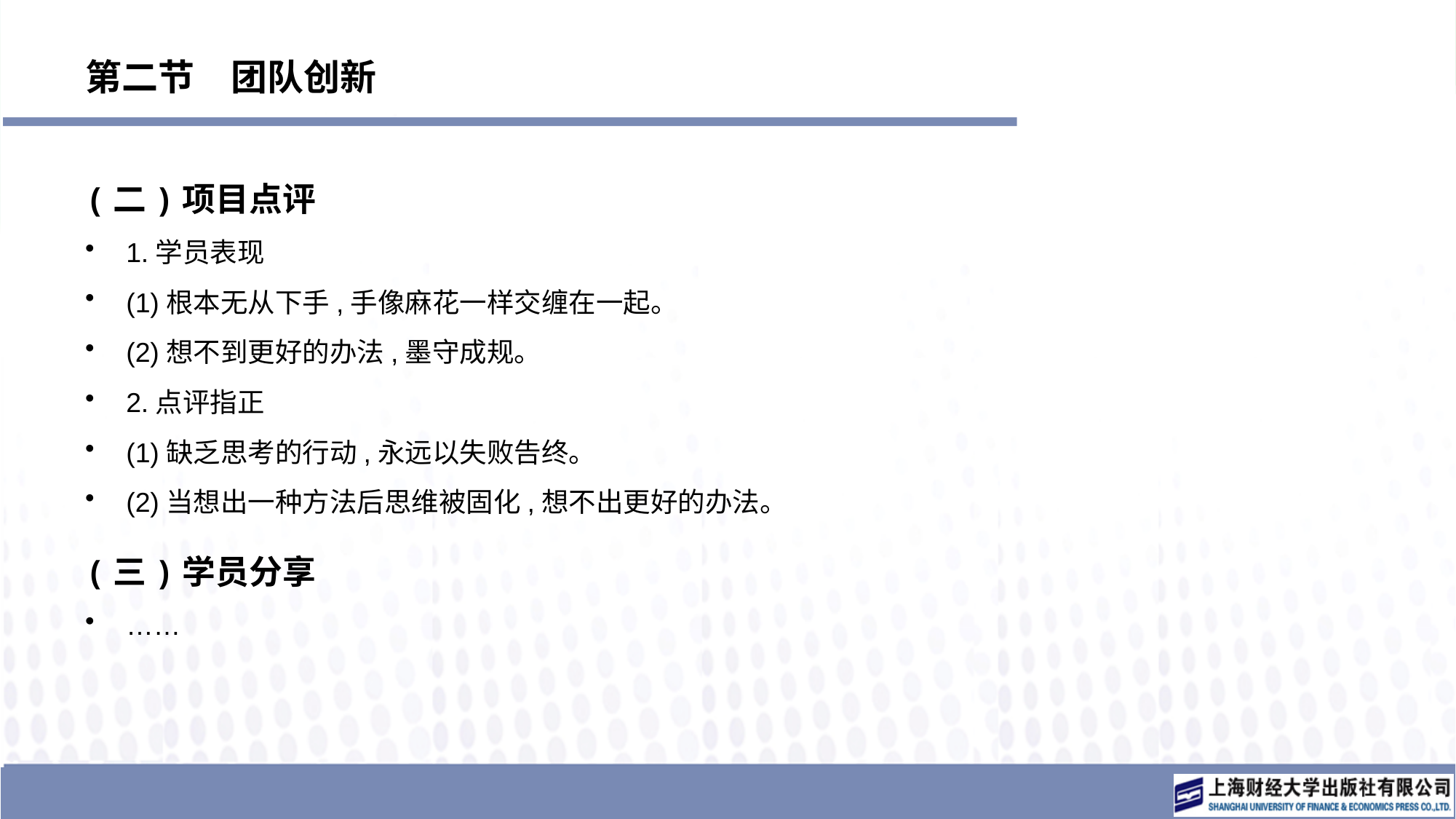

# 第二节　团队创新
(二)项目点评
1.学员表现
(1)根本无从下手,手像麻花一样交缠在一起。
(2)想不到更好的办法,墨守成规。
2.点评指正
(1)缺乏思考的行动,永远以失败告终。
(2)当想出一种方法后思维被固化,想不出更好的办法。
(三)学员分享
……